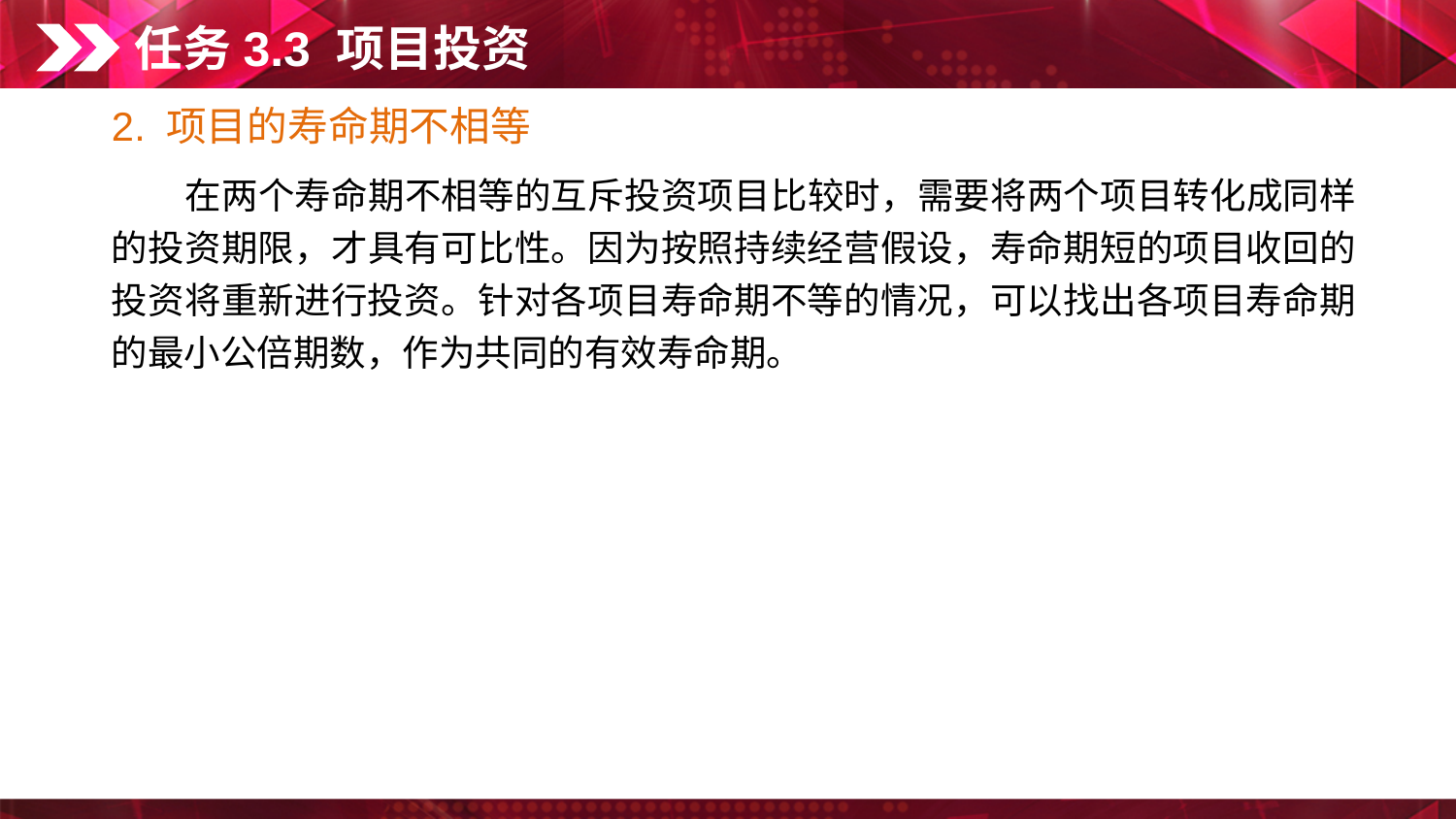

任务3.3 项目投资

2. 项目的寿命期不相等
　　在两个寿命期不相等的互斥投资项目比较时，需要将两个项目转化成同样的投资期限，才具有可比性。因为按照持续经营假设，寿命期短的项目收回的投资将重新进行投资。针对各项目寿命期不等的情况，可以找出各项目寿命期的最小公倍期数，作为共同的有效寿命期。